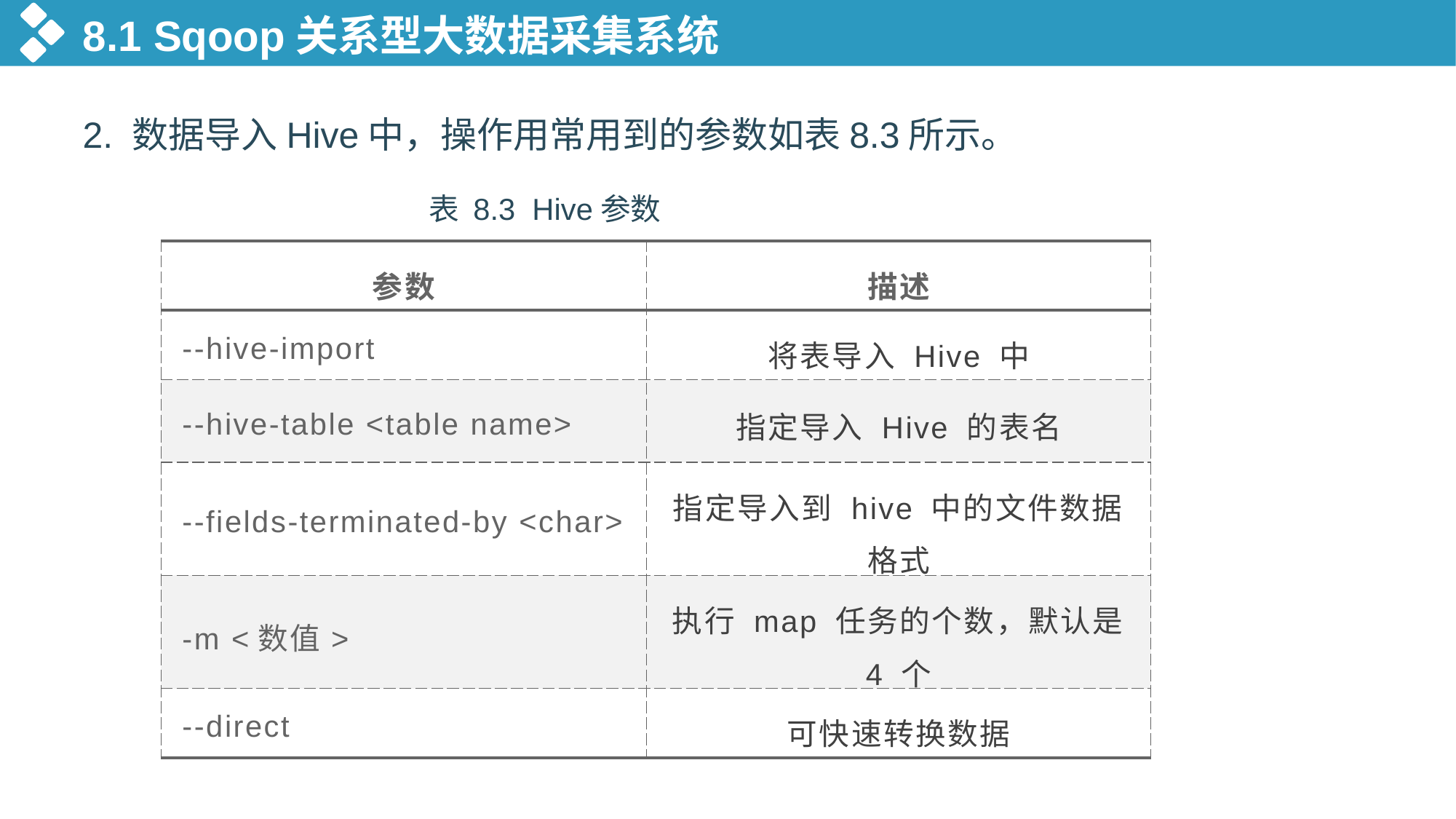

8.1 Sqoop关系型大数据采集系统

2. 数据导入Hive中，操作用常用到的参数如表8.3所示。
                                   表 8.3  Hive参数
| 参数 | 描述 |
| --- | --- |
| --hive-import | 将表导入 Hive 中 |
| --hive-table <table name> | 指定导入 Hive 的表名 |
| --fields-terminated-by <char> | 指定导入到 hive 中的文件数据格式 |
| -m <数值> | 执行 map 任务的个数，默认是 4 个 |
| --direct | 可快速转换数据 |